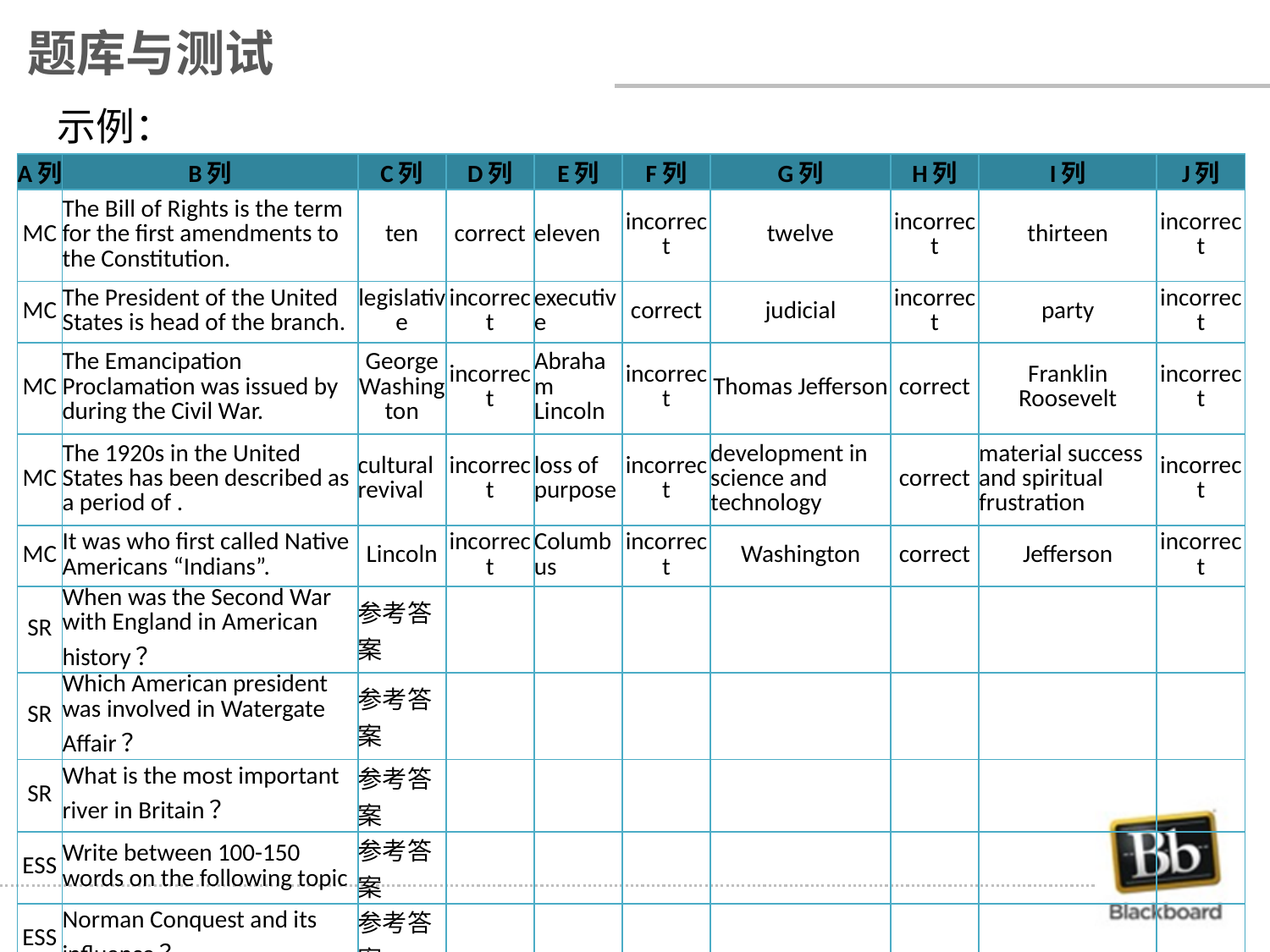

题库与测试

示例：
| A列 | B列 | C列 | D列 | E列 | F列 | G列 | H列 | I列 | J列 |
| --- | --- | --- | --- | --- | --- | --- | --- | --- | --- |
| MC | The Bill of Rights is the term for the first amendments to the Constitution. | ten | correct | eleven | incorrect | twelve | incorrect | thirteen | incorrect |
| MC | The President of the United States is head of the branch. | legislative | incorrect | executive | correct | judicial | incorrect | party | incorrect |
| MC | The Emancipation Proclamation was issued by during the Civil War. | George Washington | incorrect | Abraham Lincoln | incorrect | Thomas Jefferson | correct | Franklin Roosevelt | incorrect |
| MC | The 1920s in the United States has been described as a period of . | cultural revival | incorrect | loss of purpose | incorrect | development in science and technology | correct | material success and spiritual frustration | incorrect |
| MC | It was who first called Native Americans “Indians”. | Lincoln | incorrect | Columbus | incorrect | Washington | correct | Jefferson | incorrect |
| SR | When was the Second War with England in American history？ | 参考答案 |  |  |  |  |  |  |  |
| SR | Which American president was involved in Watergate Affair？ | 参考答案 |  |  |  |  |  |  |  |
| SR | What is the most important river in Britain？ | 参考答案 |  |  |  |  |  |  |  |
| ESS | Write between 100-150 words on the following topic | 参考答案 |  |  |  |  |  |  |  |
| ESS | Norman Conquest and its influence？ | 参考答案 |  |  |  |  |  |  |  |